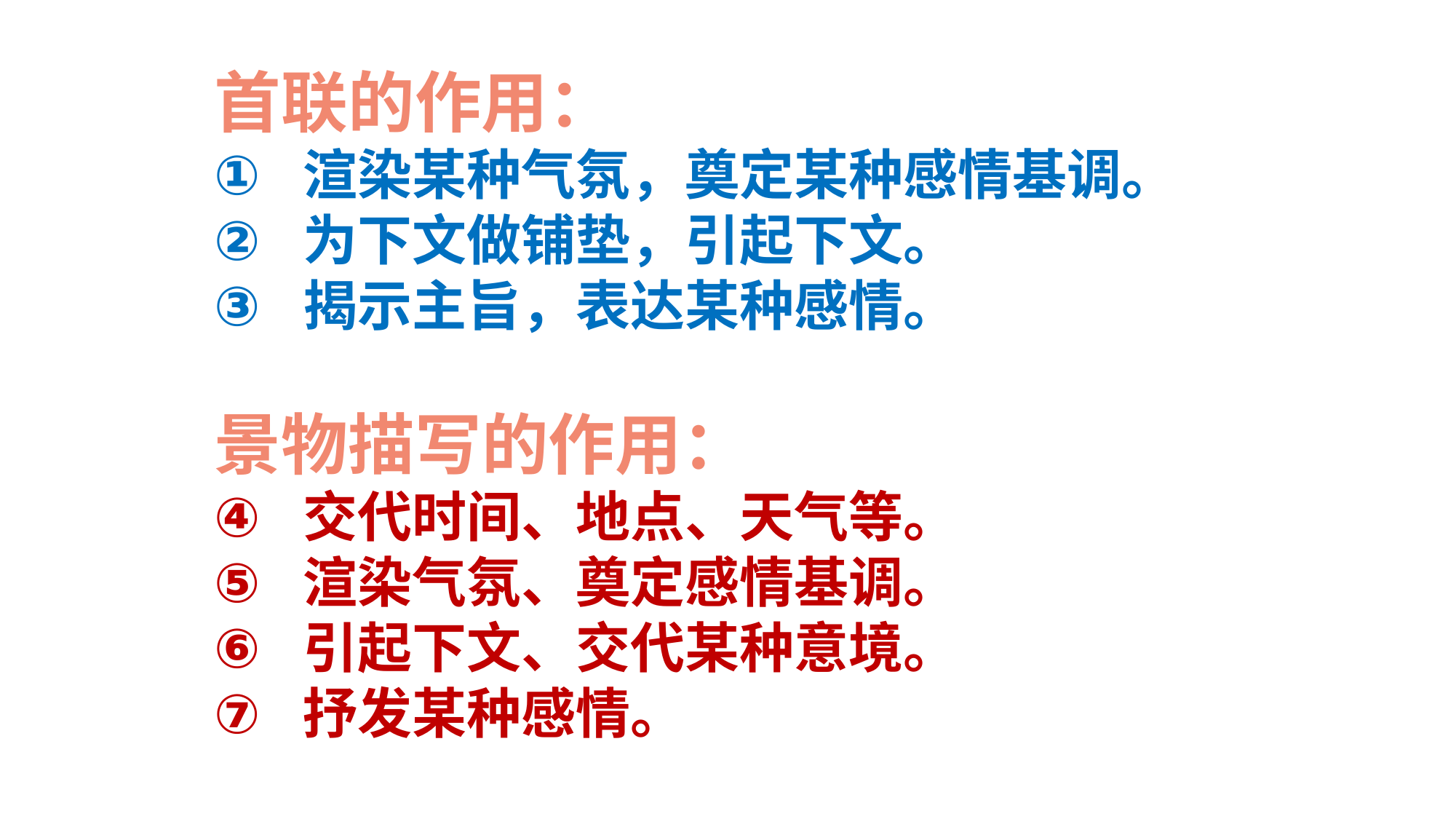

首联的作用：
渲染某种气氛，奠定某种感情基调。
为下文做铺垫，引起下文。
揭示主旨，表达某种感情。

景物描写的作用：
交代时间、地点、天气等。
渲染气氛、奠定感情基调。
引起下文、交代某种意境。
抒发某种感情。